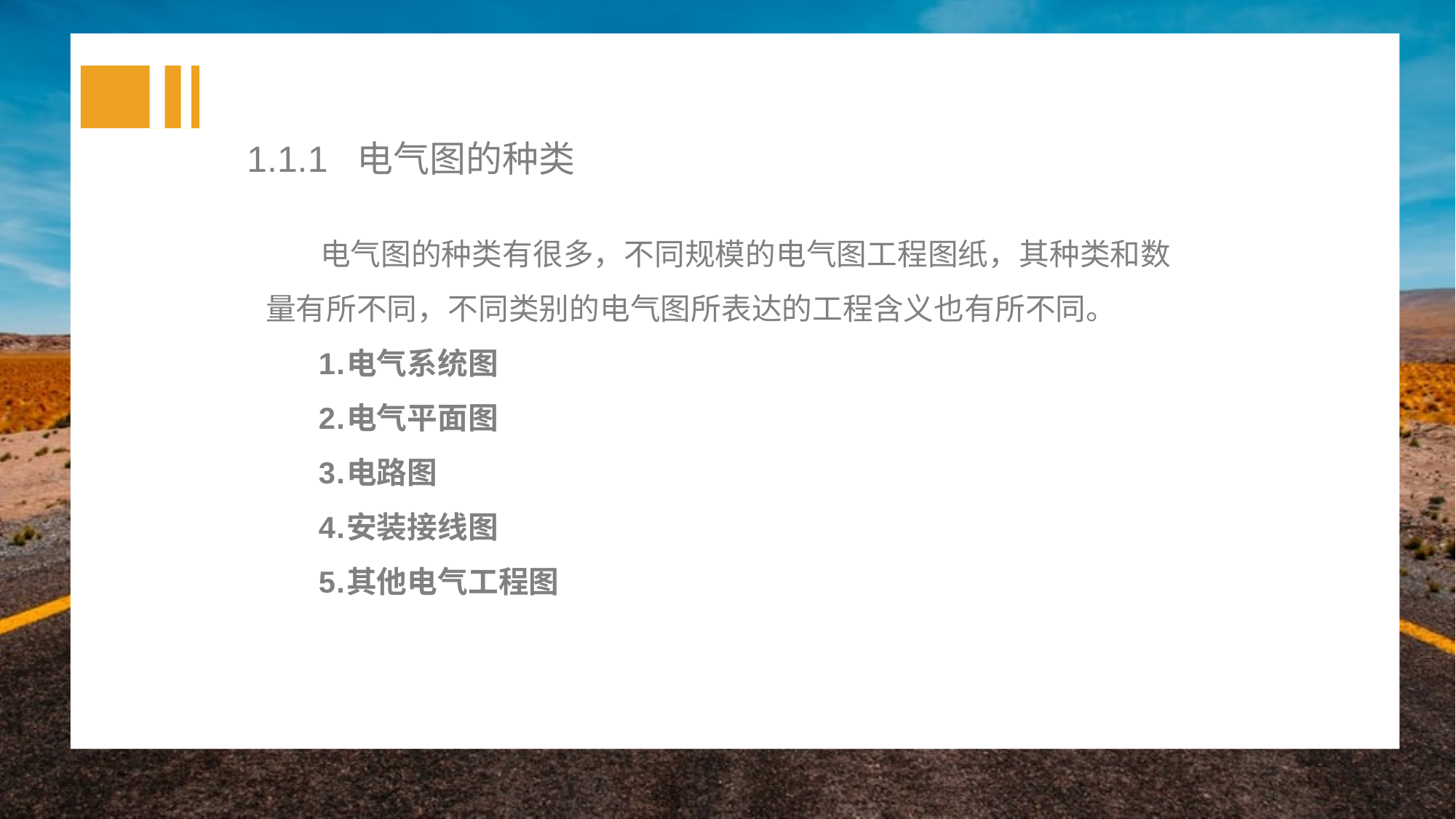

1.1.1  电气图的种类
电气图的种类有很多，不同规模的电气图工程图纸，其种类和数量有所不同，不同类别的电气图所表达的工程含义也有所不同。
电气系统图
电气平面图
电路图
安装接线图
其他电气工程图